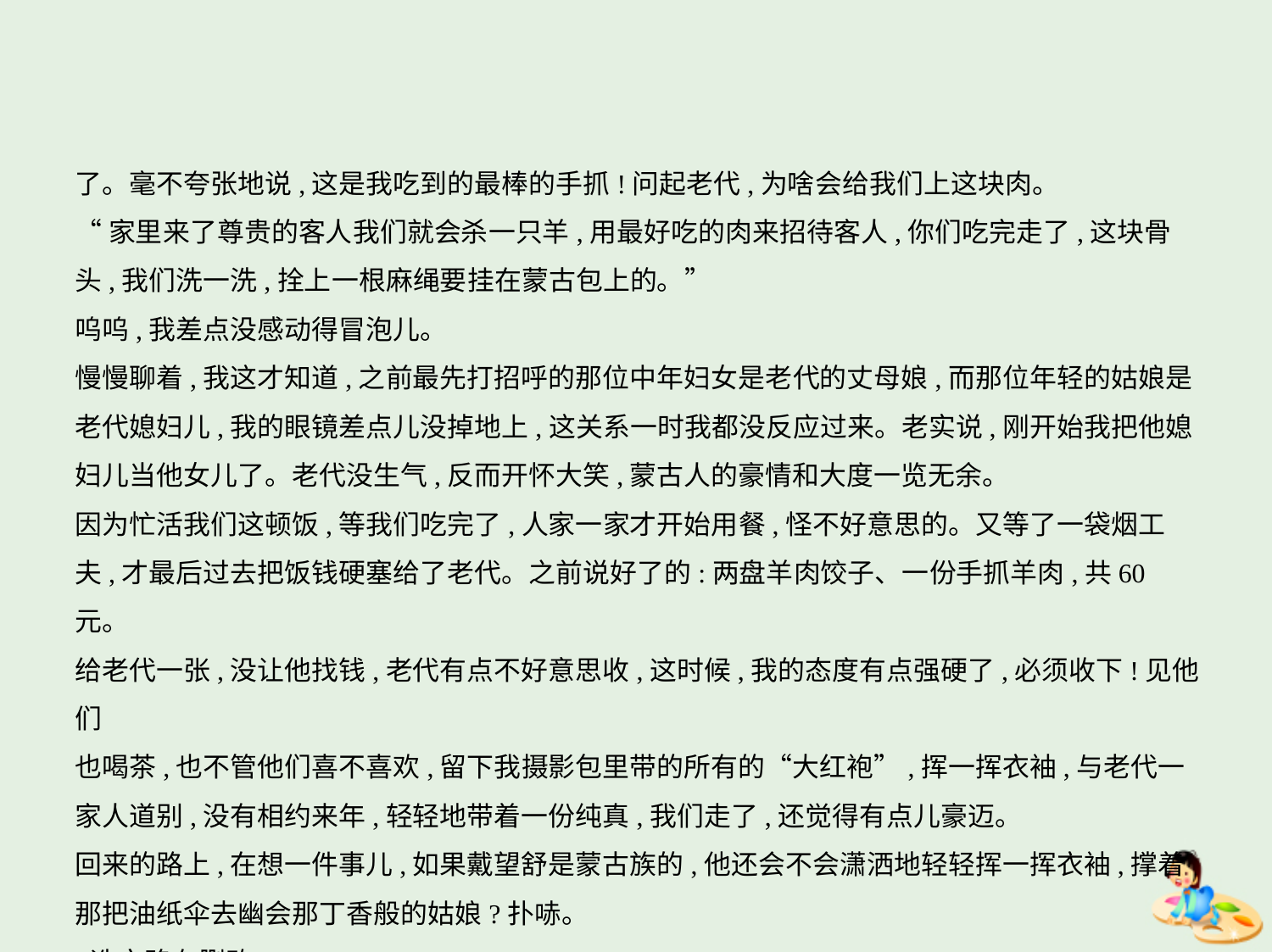

了。毫不夸张地说,这是我吃到的最棒的手抓!问起老代,为啥会给我们上这块肉。
“家里来了尊贵的客人我们就会杀一只羊,用最好吃的肉来招待客人,你们吃完走了,这块骨
头,我们洗一洗,拴上一根麻绳要挂在蒙古包上的。”
呜呜,我差点没感动得冒泡儿。
慢慢聊着,我这才知道,之前最先打招呼的那位中年妇女是老代的丈母娘,而那位年轻的姑娘是
老代媳妇儿,我的眼镜差点儿没掉地上,这关系一时我都没反应过来。老实说,刚开始我把他媳
妇儿当他女儿了。老代没生气,反而开怀大笑,蒙古人的豪情和大度一览无余。
因为忙活我们这顿饭,等我们吃完了,人家一家才开始用餐,怪不好意思的。又等了一袋烟工
夫,才最后过去把饭钱硬塞给了老代。之前说好了的:两盘羊肉饺子、一份手抓羊肉,共60元。
给老代一张,没让他找钱,老代有点不好意思收,这时候,我的态度有点强硬了,必须收下!见他们
也喝茶,也不管他们喜不喜欢,留下我摄影包里带的所有的“大红袍”,挥一挥衣袖,与老代一
家人道别,没有相约来年,轻轻地带着一份纯真,我们走了,还觉得有点儿豪迈。
回来的路上,在想一件事儿,如果戴望舒是蒙古族的,他还会不会潇洒地轻轻挥一挥衣袖,撑着
那把油纸伞去幽会那丁香般的姑娘?扑哧。
(选文略有删改)